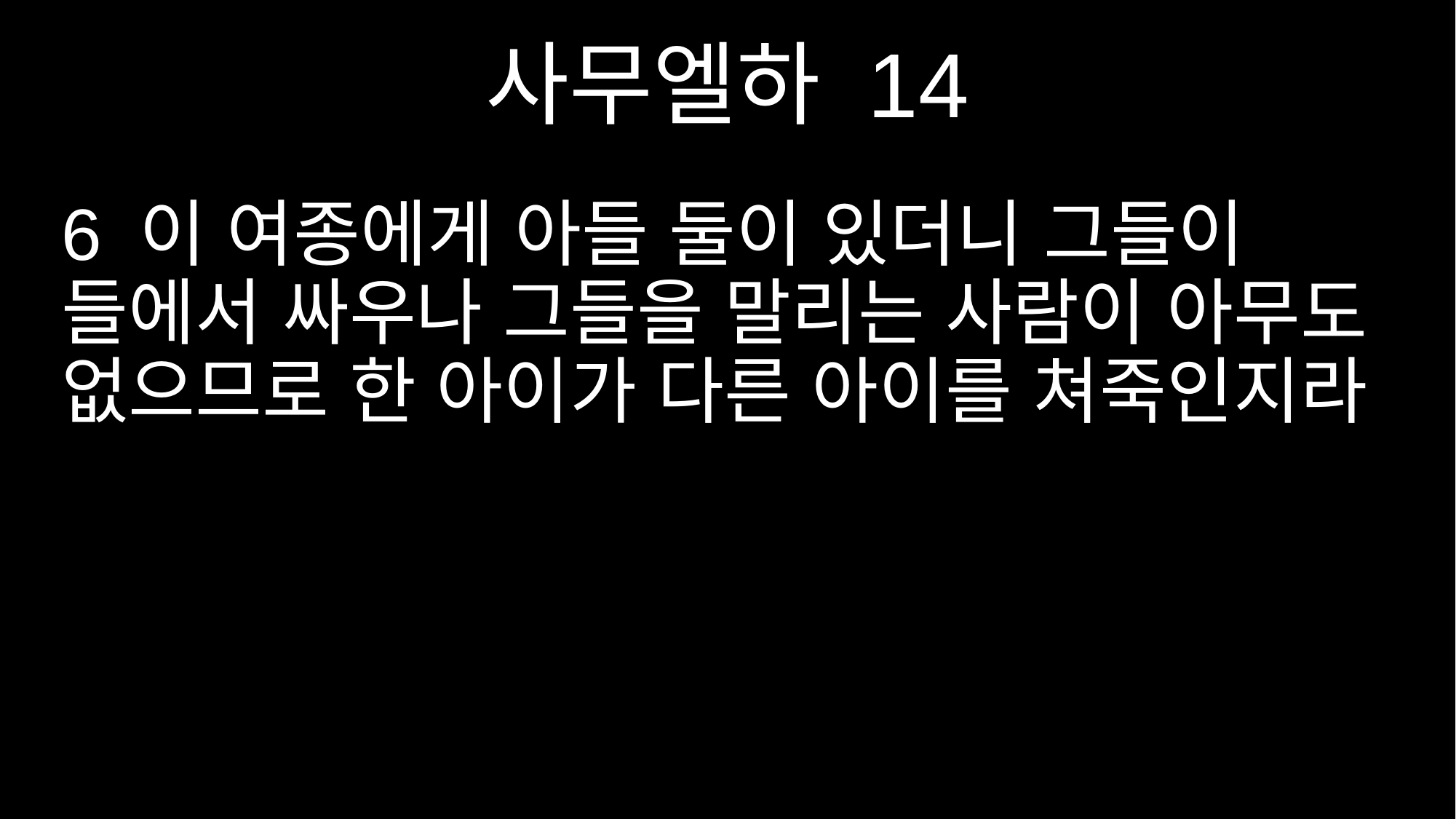

사무엘하 14
6 이 여종에게 아들 둘이 있더니 그들이 들에서 싸우나 그들을 말리는 사람이 아무도 없으므로 한 아이가 다른 아이를 쳐죽인지라